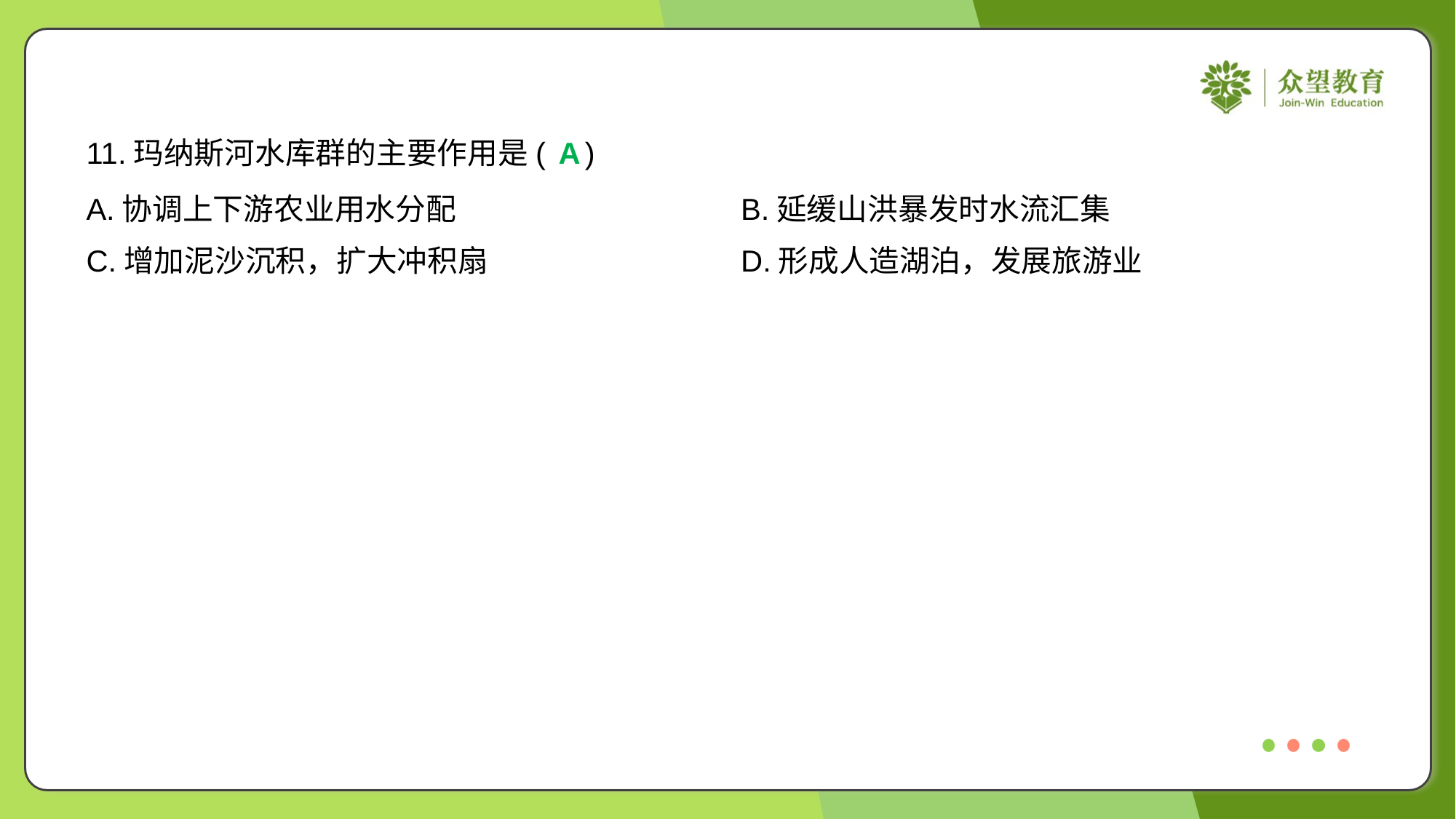

11.玛纳斯河水库群的主要作用是(     )
A
A.协调上下游农业用水分配	B.延缓山洪暴发时水流汇集
C.增加泥沙沉积，扩大冲积扇	D.形成人造湖泊，发展旅游业